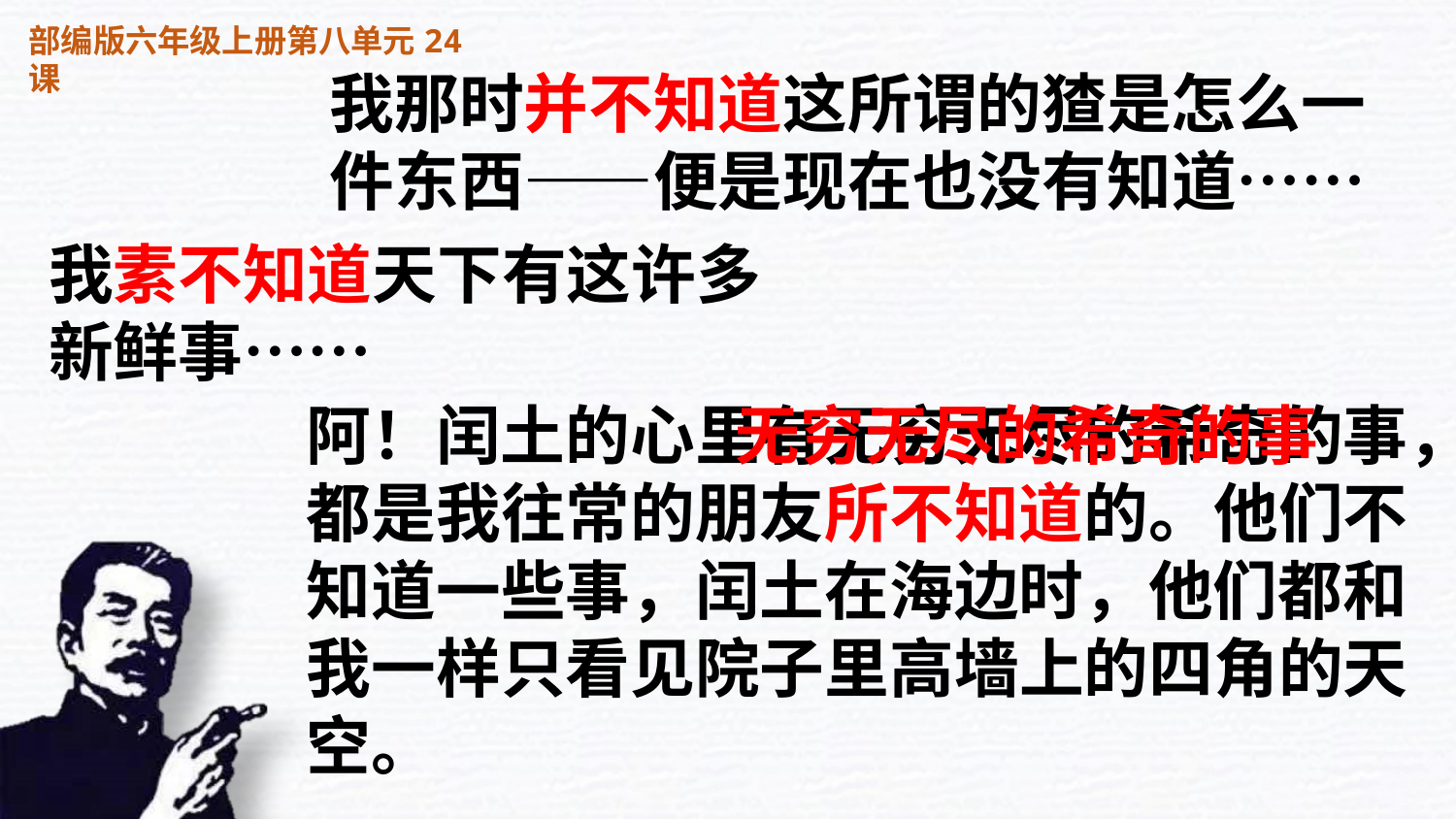

我那时并不知道这所谓的猹是怎么一件东西——便是现在也没有知道……
我素不知道天下有这许多新鲜事……
阿！闰土的心里有无穷无尽的希奇的事，都是我往常的朋友所不知道的。他们不知道一些事，闰土在海边时，他们都和我一样只看见院子里高墙上的四角的天空。
无穷无尽的希奇的事